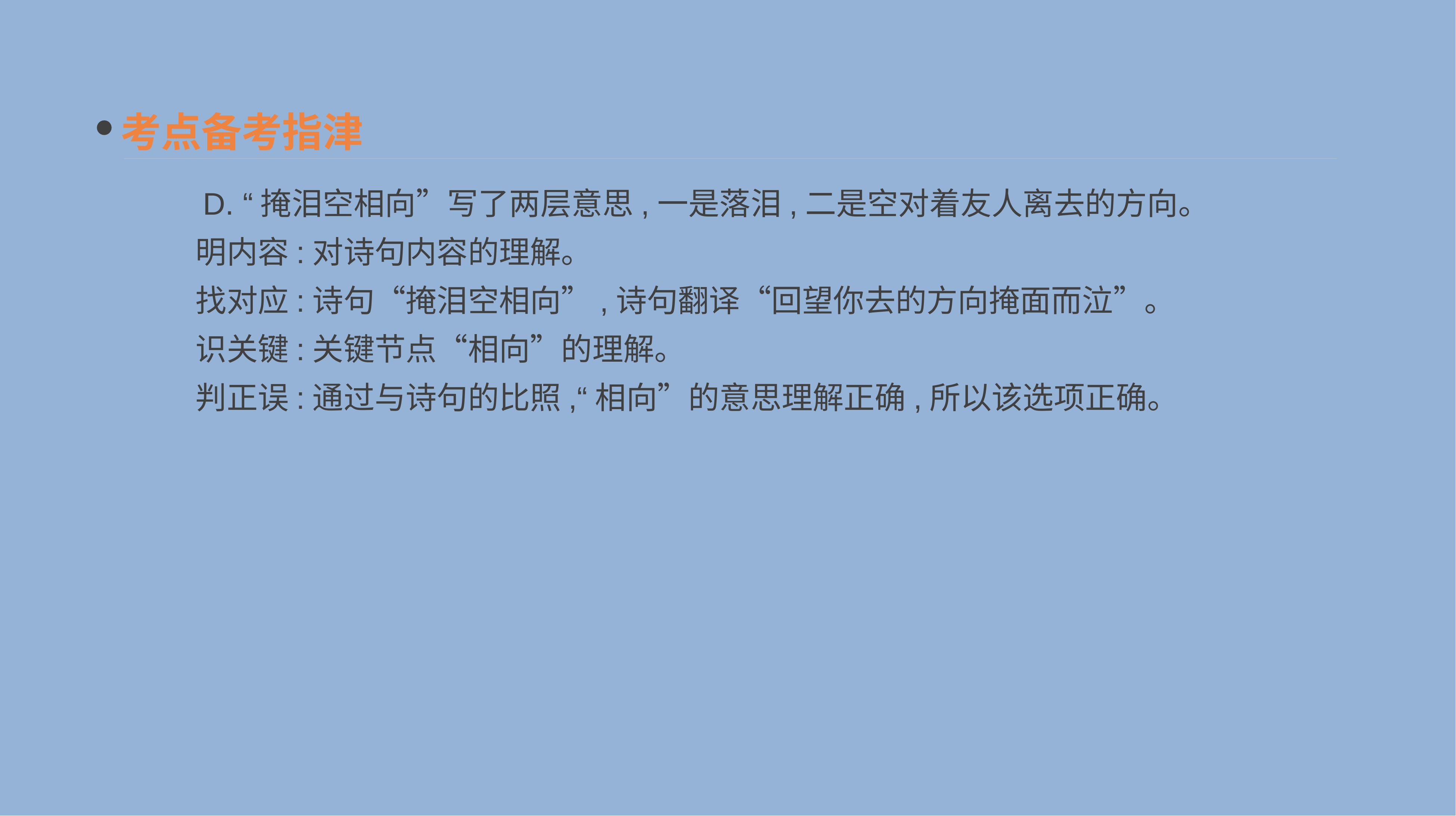

考点备考指津

　　D. “掩泪空相向”写了两层意思,一是落泪,二是空对着友人离去的方向。
　　明内容:对诗句内容的理解。
　　找对应:诗句“掩泪空相向”,诗句翻译“回望你去的方向掩面而泣”。
　　识关键:关键节点“相向”的理解。
　　判正误:通过与诗句的比照,“相向”的意思理解正确,所以该选项正确。